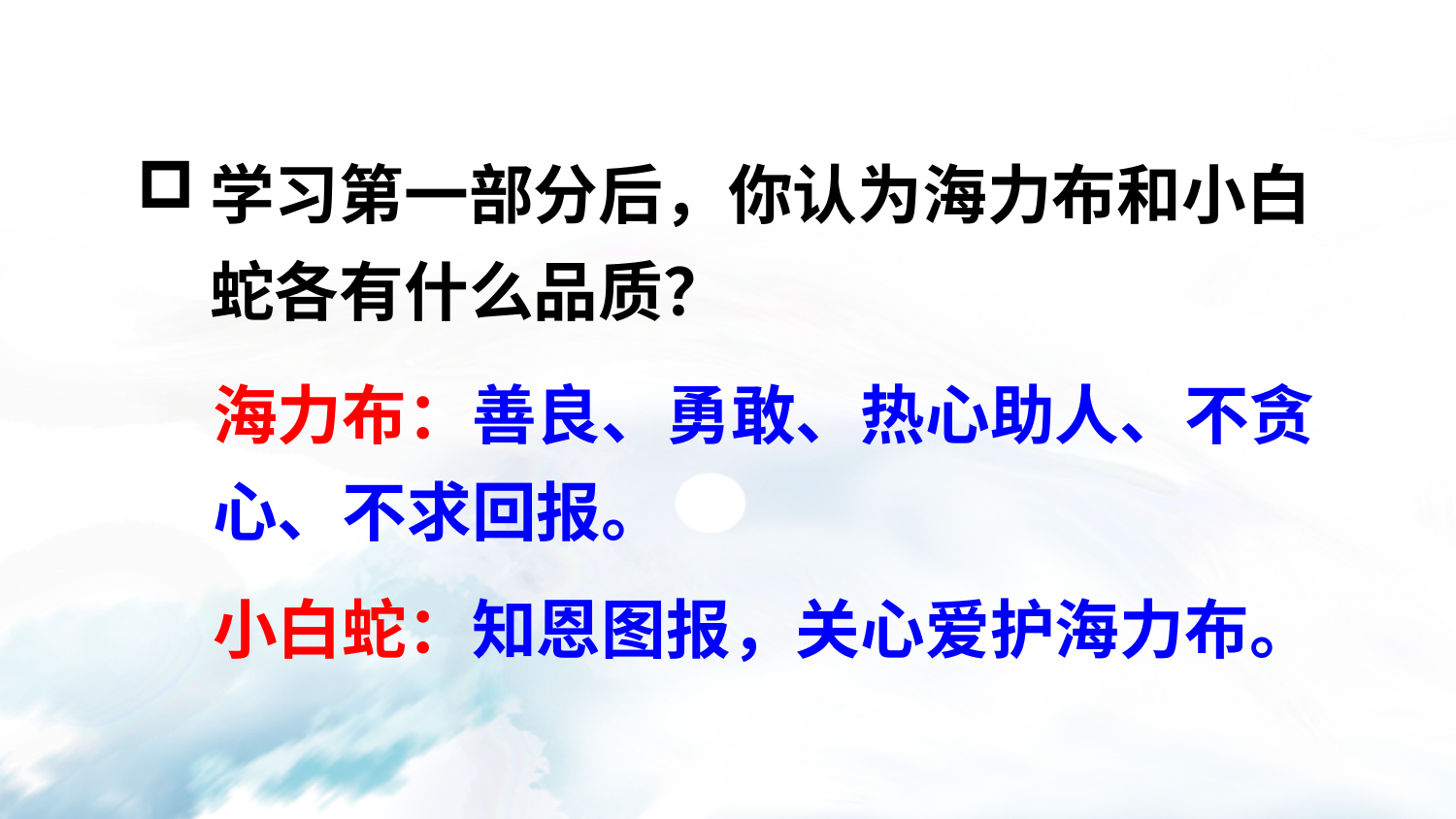

学习第一部分后，你认为海力布和小白蛇各有什么品质？
海力布：善良、勇敢、热心助人、不贪心、不求回报。
小白蛇：知恩图报，关心爱护海力布。